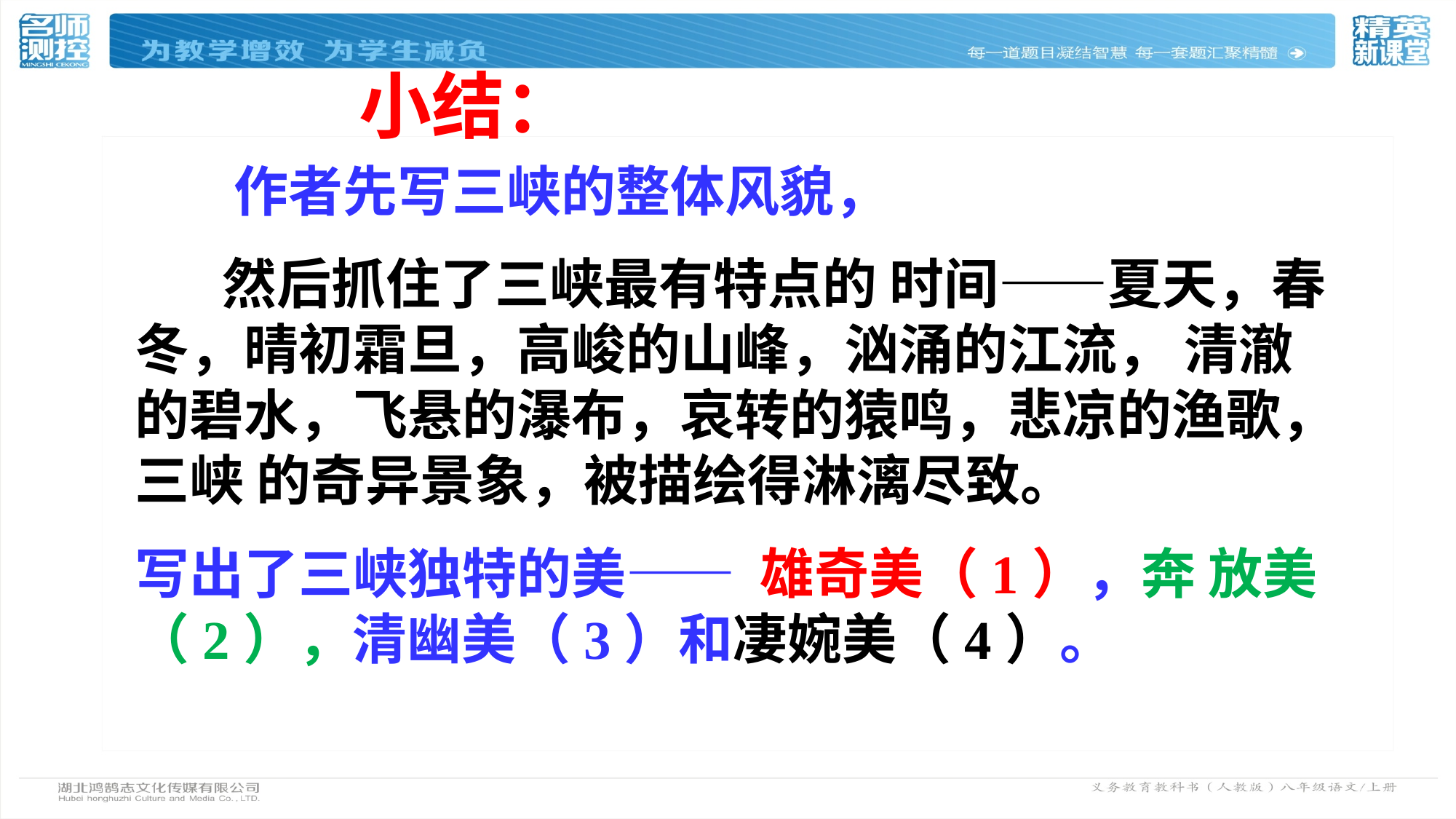

小结：
           作者先写三峡的整体风貌，
      然后抓住了三峡最有特点的 时间——夏天，春冬，晴初霜旦，高峻的山峰，汹涌的江流， 清澈的碧水，飞悬的瀑布，哀转的猿鸣，悲凉的渔歌，三峡 的奇异景象，被描绘得淋漓尽致。
写出了三峡独特的美——  雄奇美（1），奔 放美（2），清幽美（3）和凄婉美（4）。